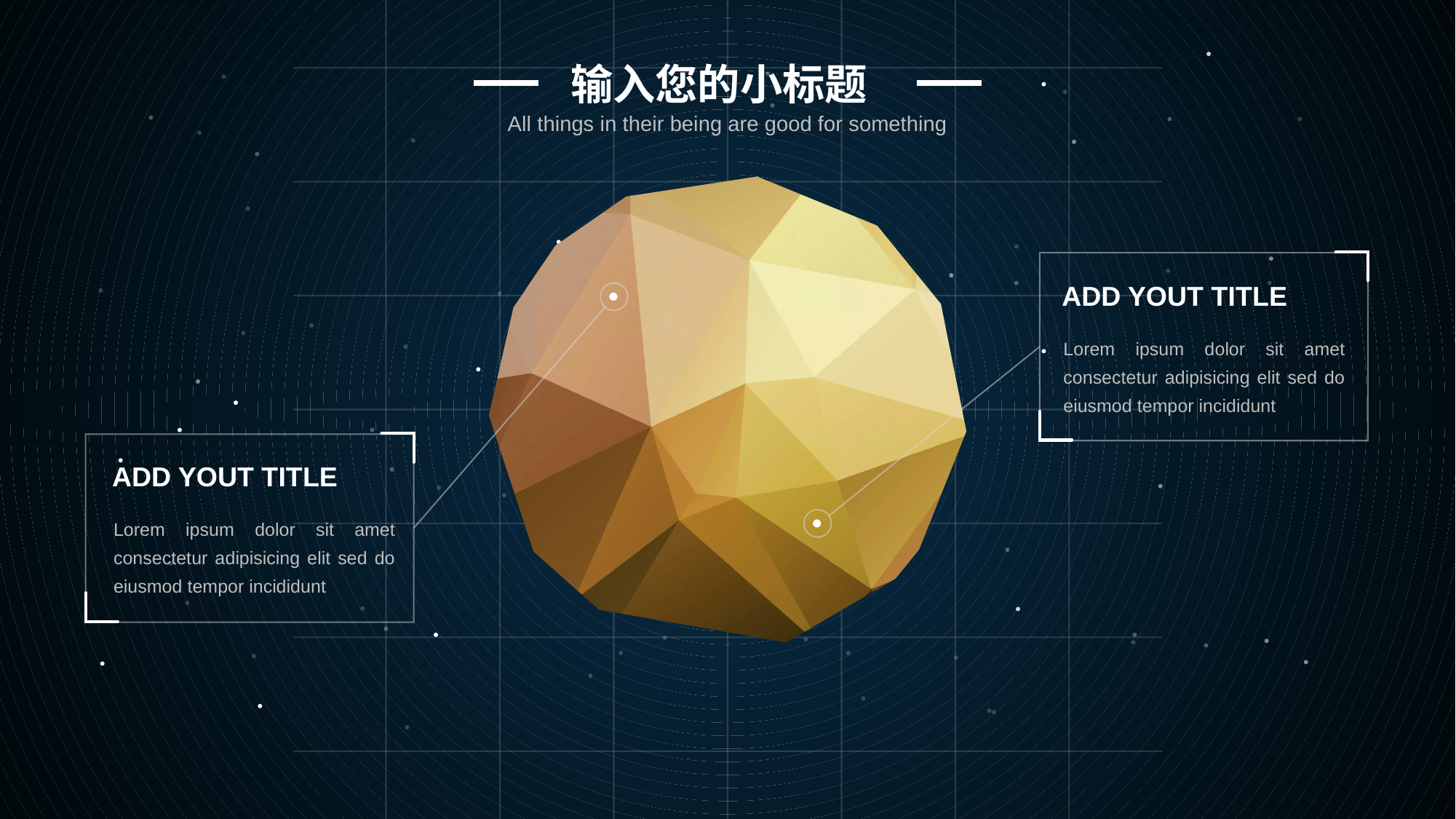

输入您的小标题
All things in their being are good for something

ADD YOUT TITLE
Lorem ipsum dolor sit amet consectetur adipisicing elit sed do eiusmod tempor incididunt

ADD YOUT TITLE
Lorem ipsum dolor sit amet consectetur adipisicing elit sed do eiusmod tempor incididunt